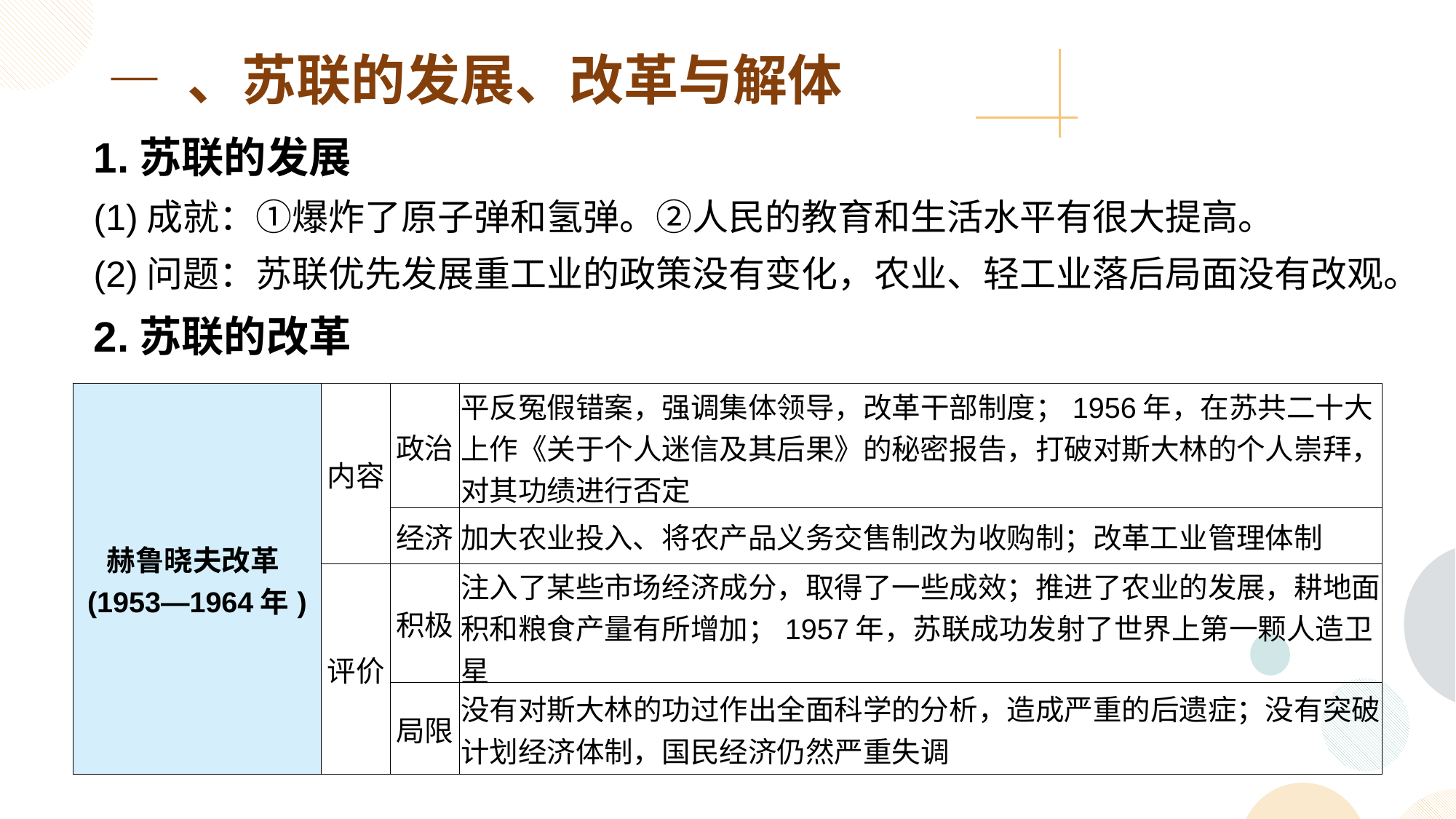

— 、苏联的发展、改革与解体
1.苏联的发展
(1)成就：①爆炸了原子弹和氢弹。②人民的教育和生活水平有很大提高。
(2)问题：苏联优先发展重工业的政策没有变化，农业、轻工业落后局面没有改观。
2.苏联的改革
| 赫鲁晓夫改革(1953—1964年) | 内容 | 政治 | 平反冤假错案，强调集体领导，改革干部制度；1956年，在苏共二十大上作《关于个人迷信及其后果》的秘密报告，打破对斯大林的个人崇拜，对其功绩进行否定 |
| --- | --- | --- | --- |
|  |  | 经济 | 加大农业投入、将农产品义务交售制改为收购制；改革工业管理体制 |
|  | 评价 | 积极 | 注入了某些市场经济成分，取得了一些成效；推进了农业的发展，耕地面积和粮食产量有所增加；1957年，苏联成功发射了世界上第一颗人造卫星 |
|  |  | 局限 | 没有对斯大林的功过作出全面科学的分析，造成严重的后遗症；没有突破计划经济体制，国民经济仍然严重失调 |